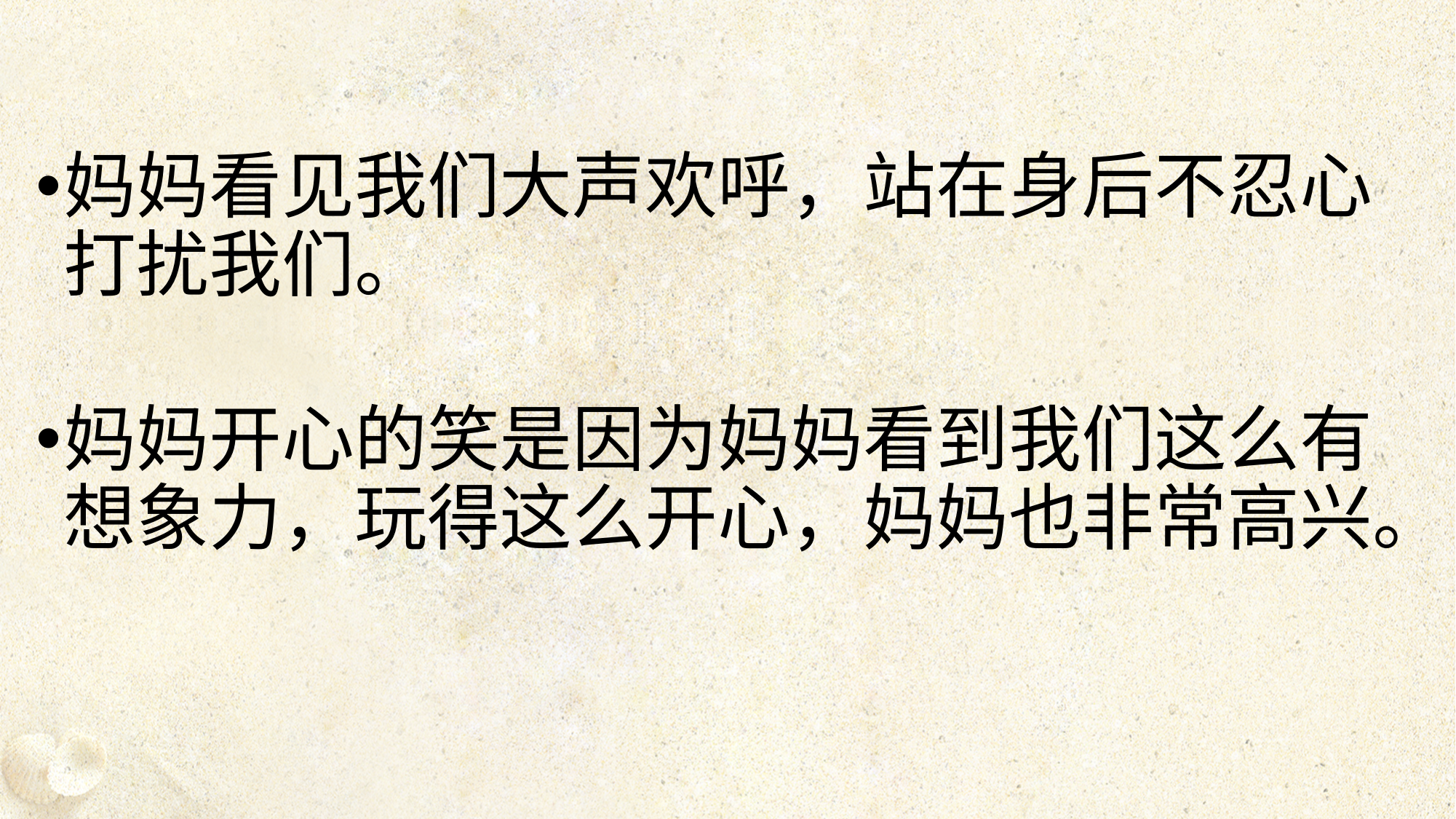

妈妈看见我们大声欢呼，站在身后不忍心打扰我们。

妈妈开心的笑是因为妈妈看到我们这么有想象力，玩得这么开心，妈妈也非常高兴。